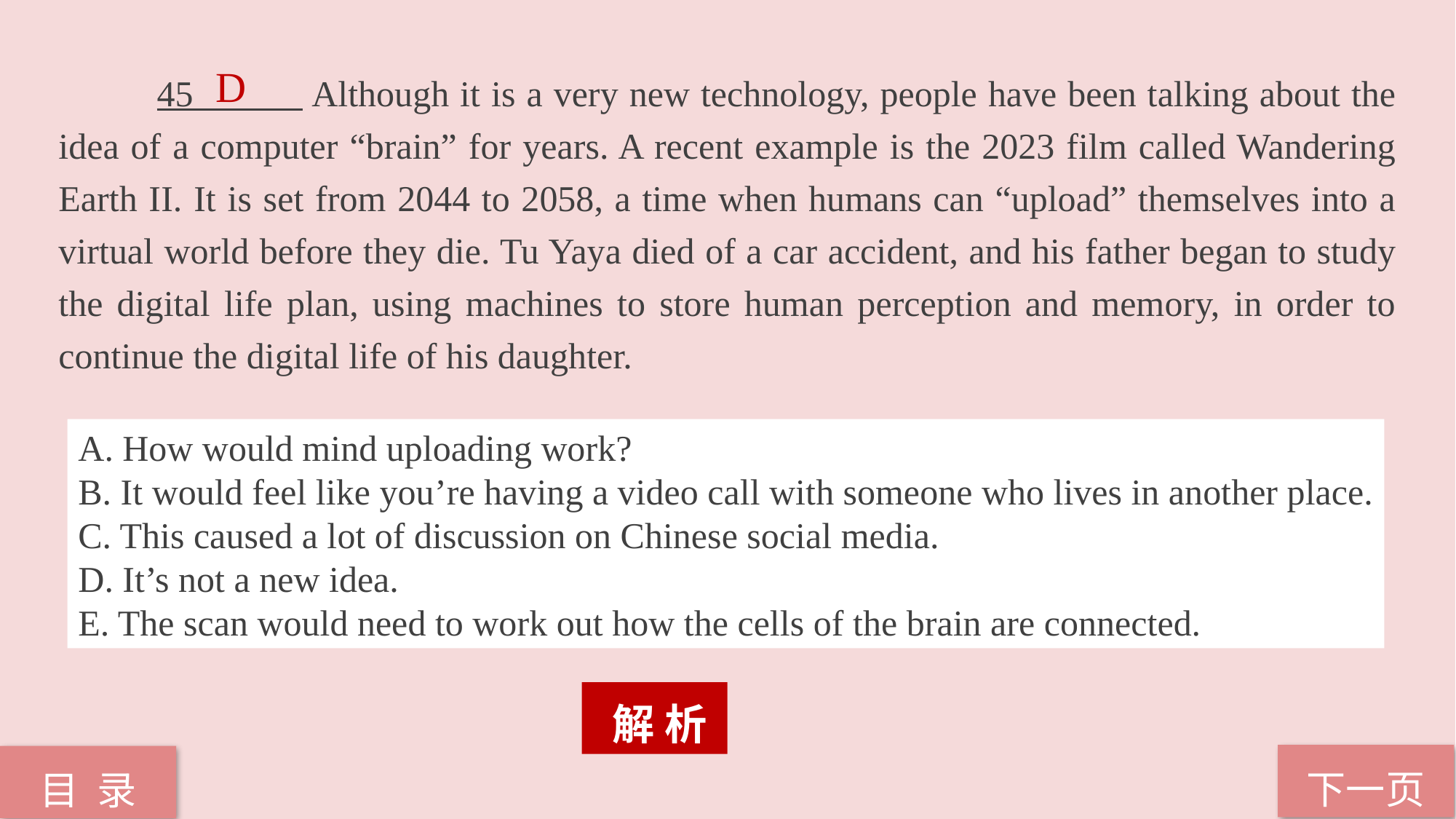

D
         45           Although it is a very new technology, people have been talking about the idea of a computer “brain” for years. A recent example is the 2023 film called Wandering Earth II. It is set from 2044 to 2058, a time when humans can “upload” themselves into a virtual world before they die. Tu Yaya died of a car accident, and his father began to study the digital life plan, using machines to store human perception and memory, in order to continue the digital life of his daughter.
A. How would mind uploading work?
B. It would feel like you’re having a video call with someone who lives in another place.
C. This caused a lot of discussion on Chinese social media.
D. It’s not a new idea.
E. The scan would need to work out how the cells of the brain are connected.
 解 析